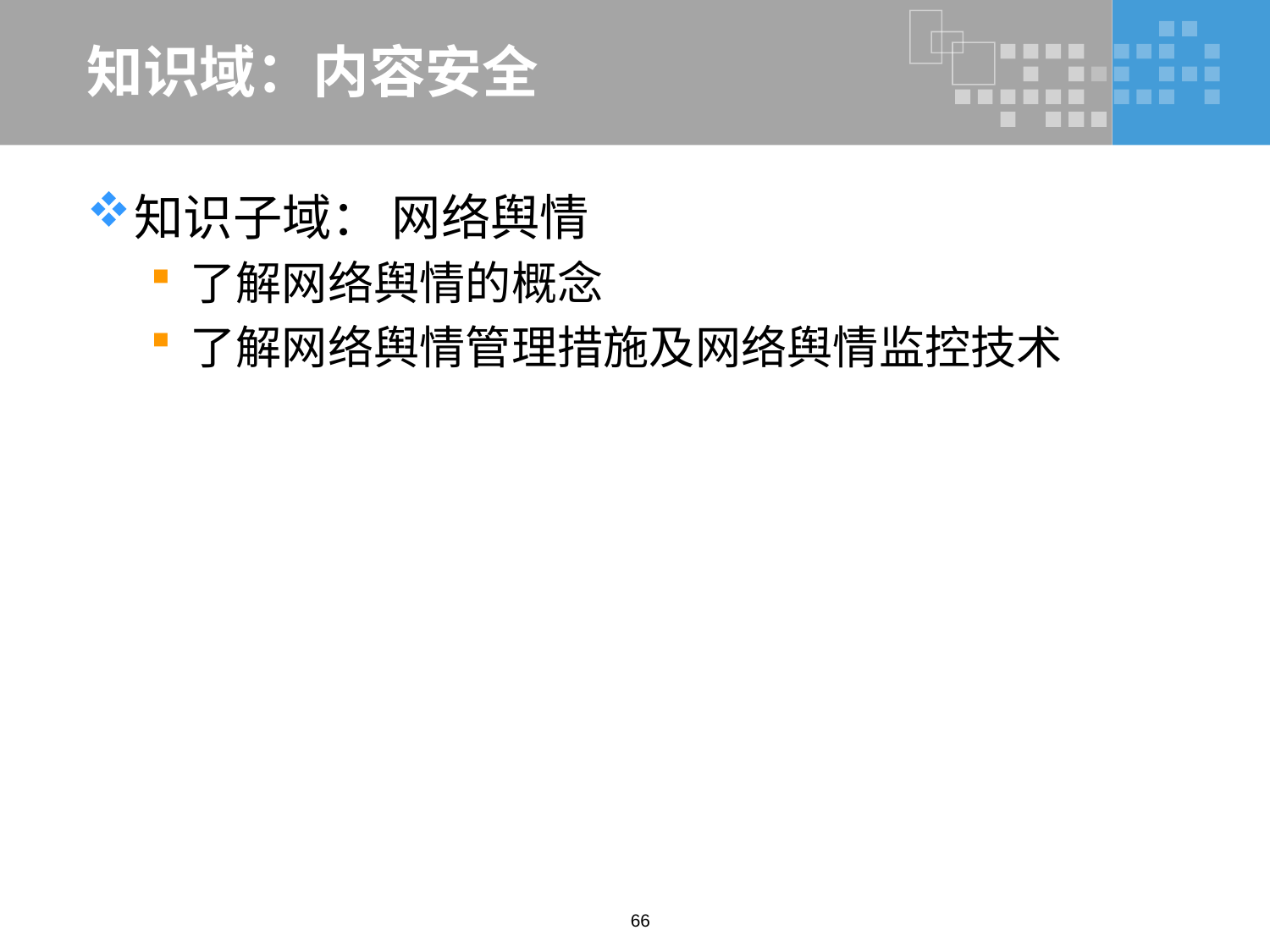

# 知识域：内容安全
知识子域： 网络舆情
了解网络舆情的概念
了解网络舆情管理措施及网络舆情监控技术
66